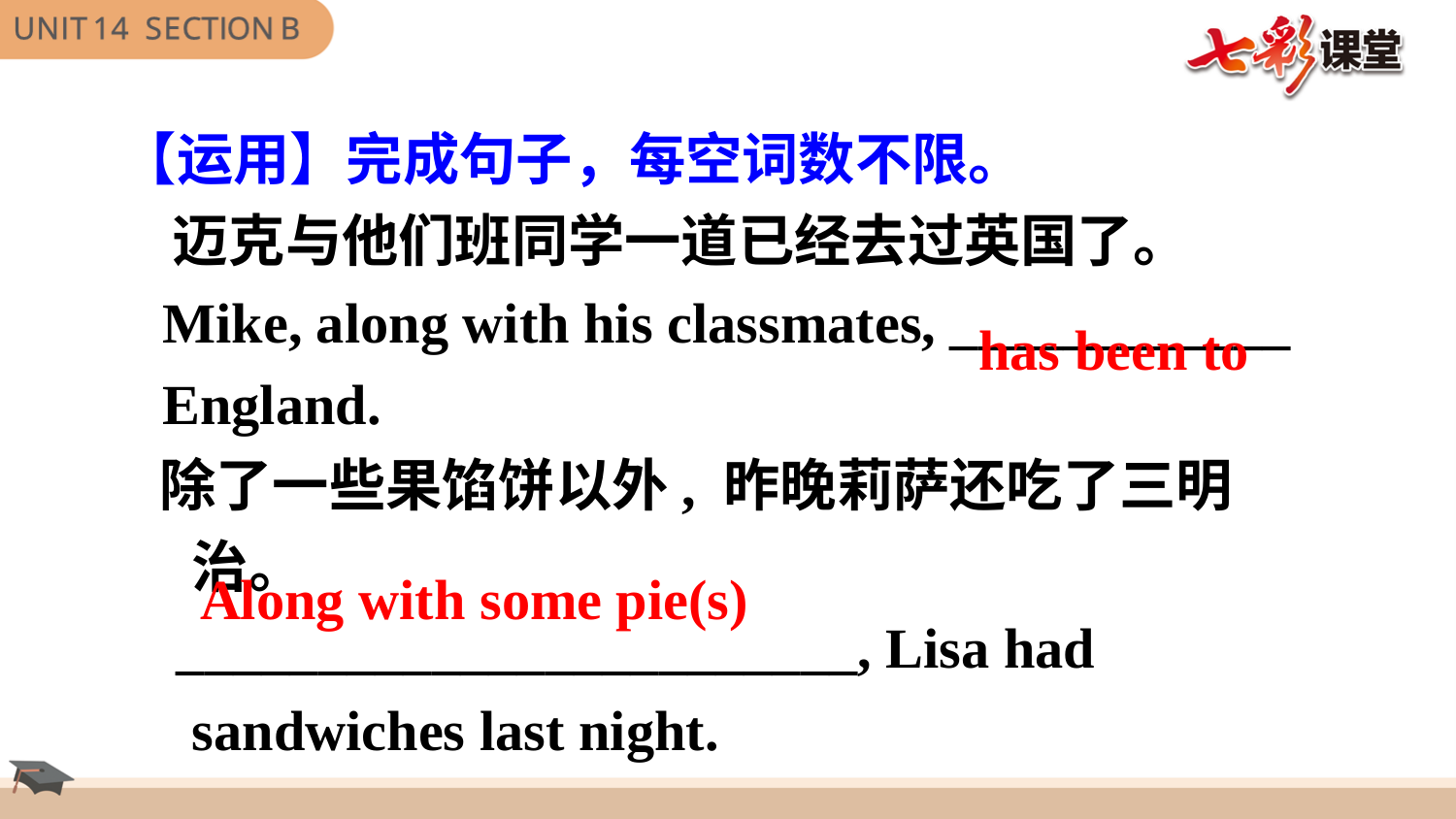

【运用】完成句子，每空词数不限。
   迈克与他们班同学一道已经去过英国了。
   Mike, along with his classmates, ____________
   England.
  除了一些果馅饼以外, 昨晚莉萨还吃了三明治。
    ________________________, Lisa had sandwiches last night.
has been to
Along with some pie(s)